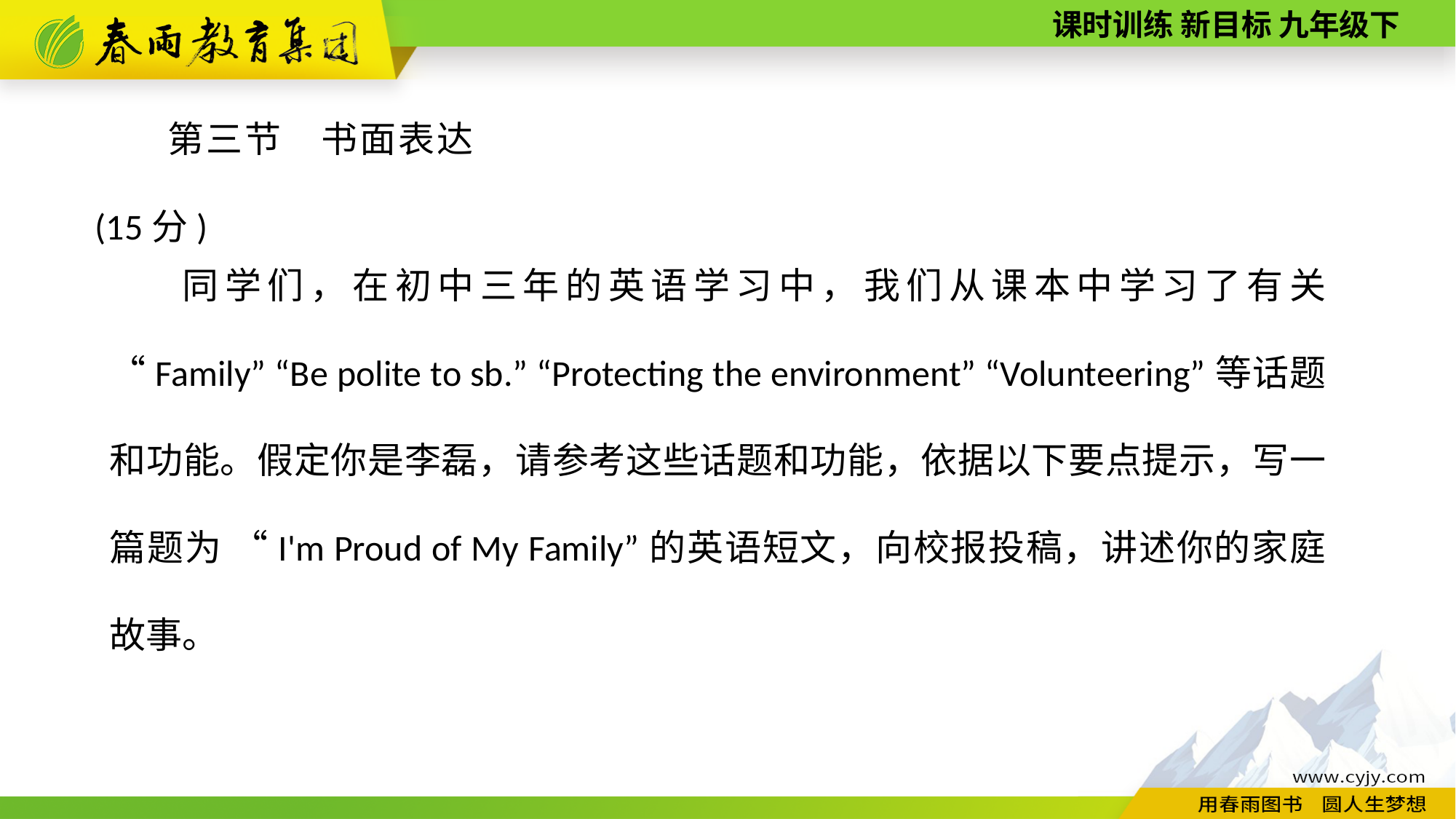

第三节　书面表达(15分)
同学们，在初中三年的英语学习中，我们从课本中学习了有关 “Family” “Be polite to sb.” “Protecting the environment” “Volunteering”等话题和功能。假定你是李磊，请参考这些话题和功能，依据以下要点提示，写一篇题为 “I'm Proud of My Family”的英语短文，向校报投稿，讲述你的家庭故事。